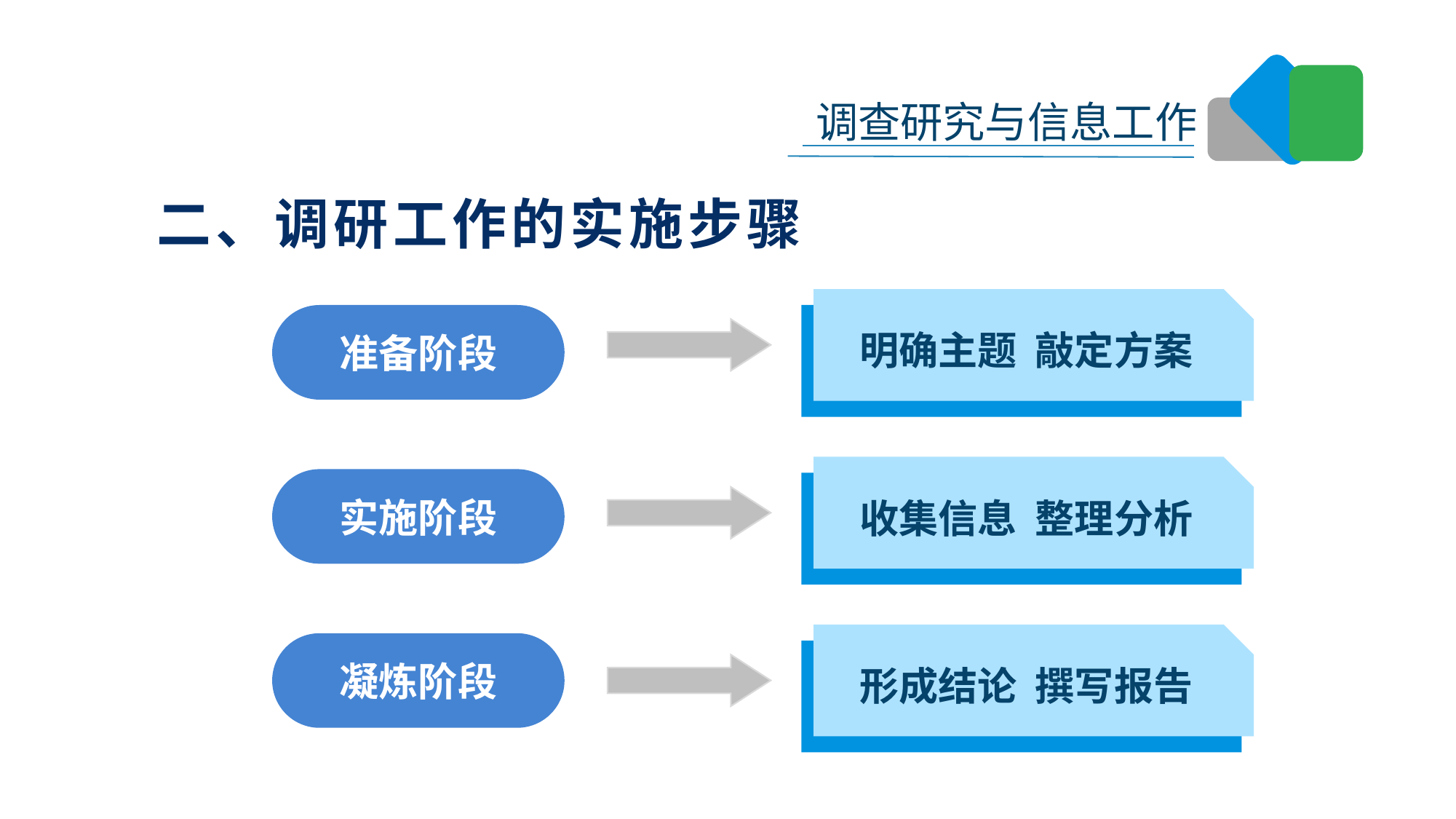

二、调研工作的实施步骤
明确主题  敲定方案
明确主题  敲定方案
准备阶段

收集信息  整理分析
明确主题  敲定方案
实施阶段

形成结论  撰写报告
明确主题  敲定方案
凝炼阶段